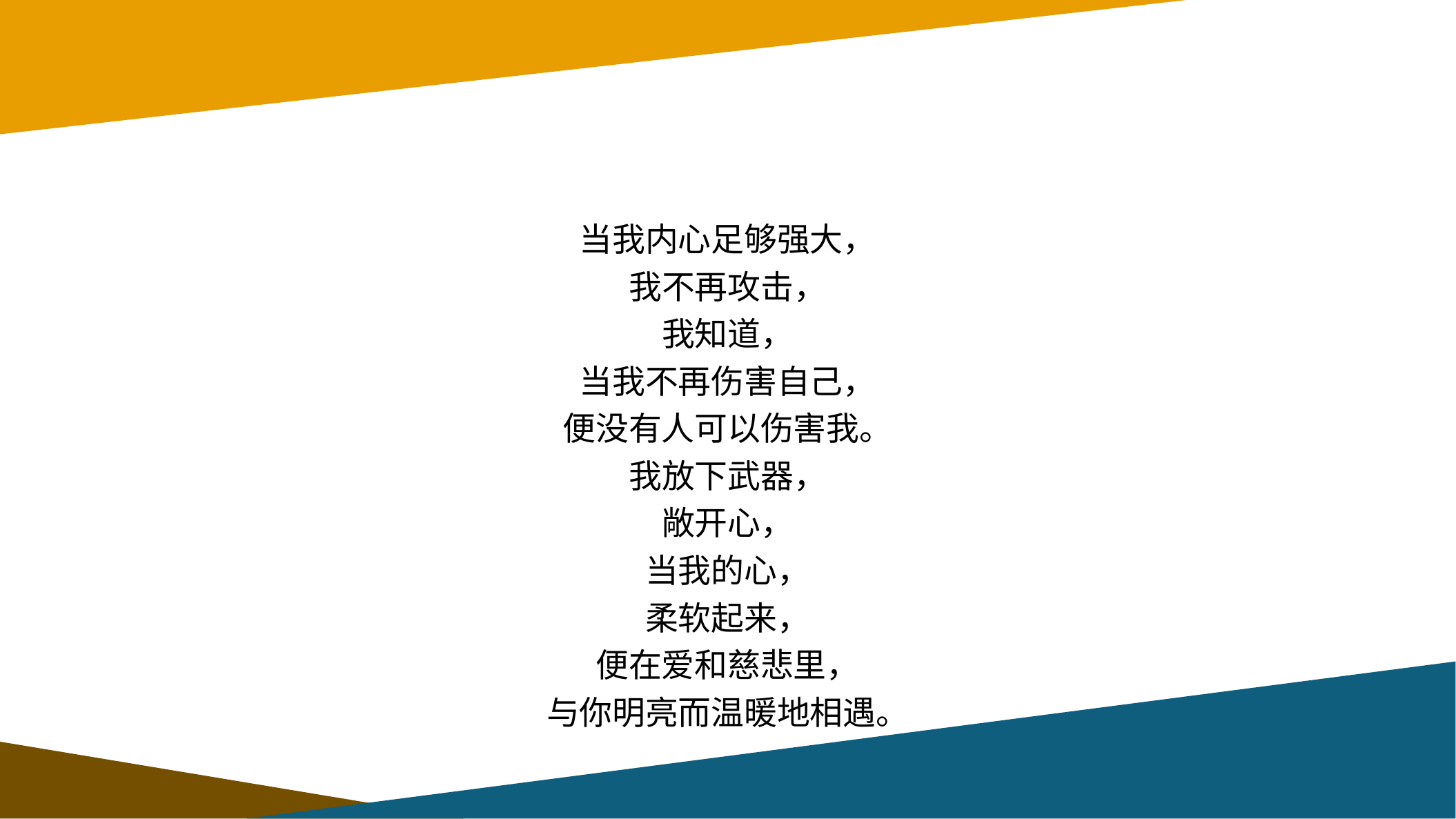

#
当我内心足够强大，
我不再攻击，
我知道，
当我不再伤害自己，
便没有人可以伤害我。
我放下武器，
敞开心，
当我的心，
柔软起来，
便在爱和慈悲里，
与你明亮而温暖地相遇。